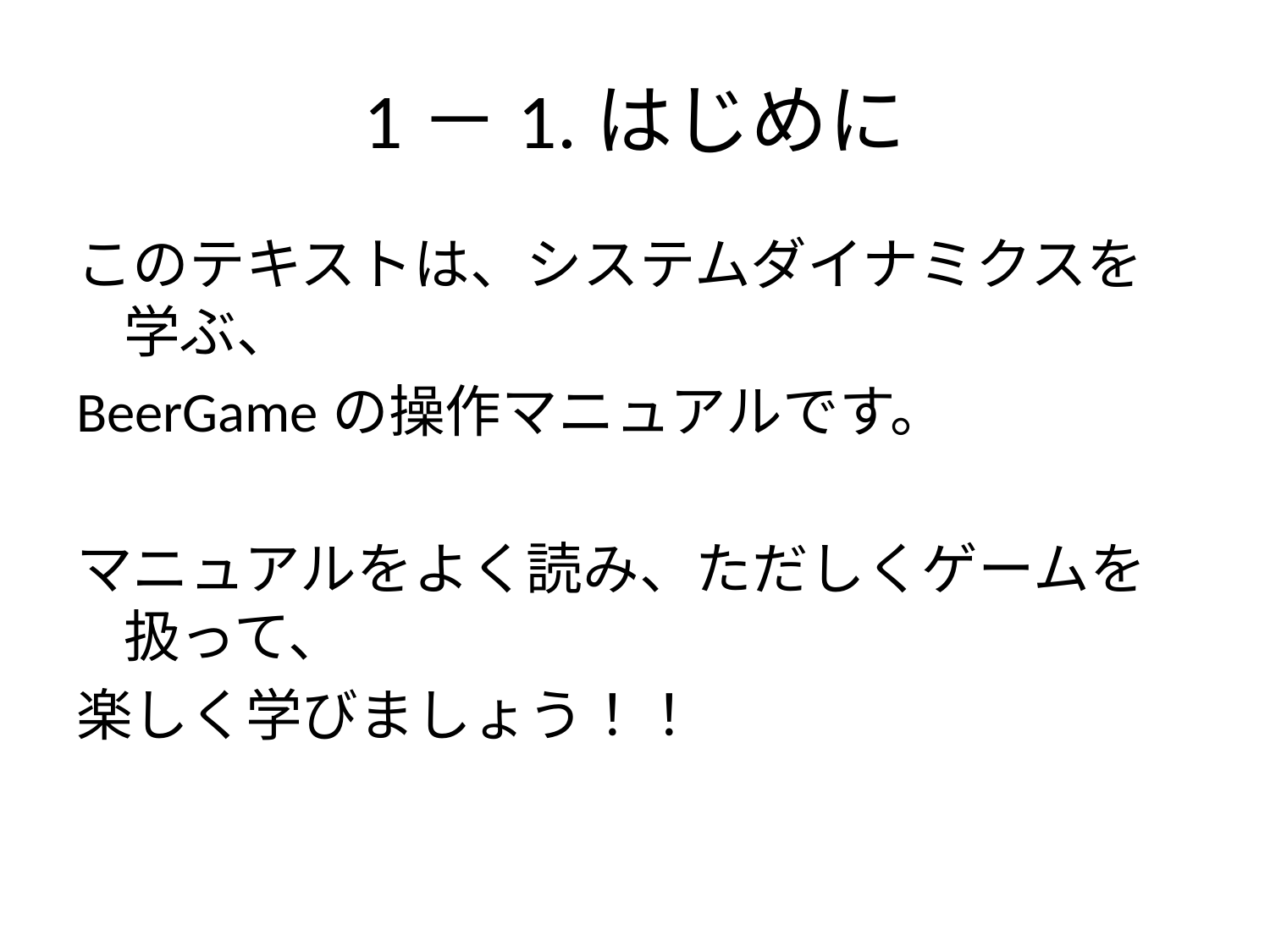

# 1－1.はじめに
このテキストは、システムダイナミクスを学ぶ、
BeerGameの操作マニュアルです。

マニュアルをよく読み、ただしくゲームを扱って、
楽しく学びましょう！！